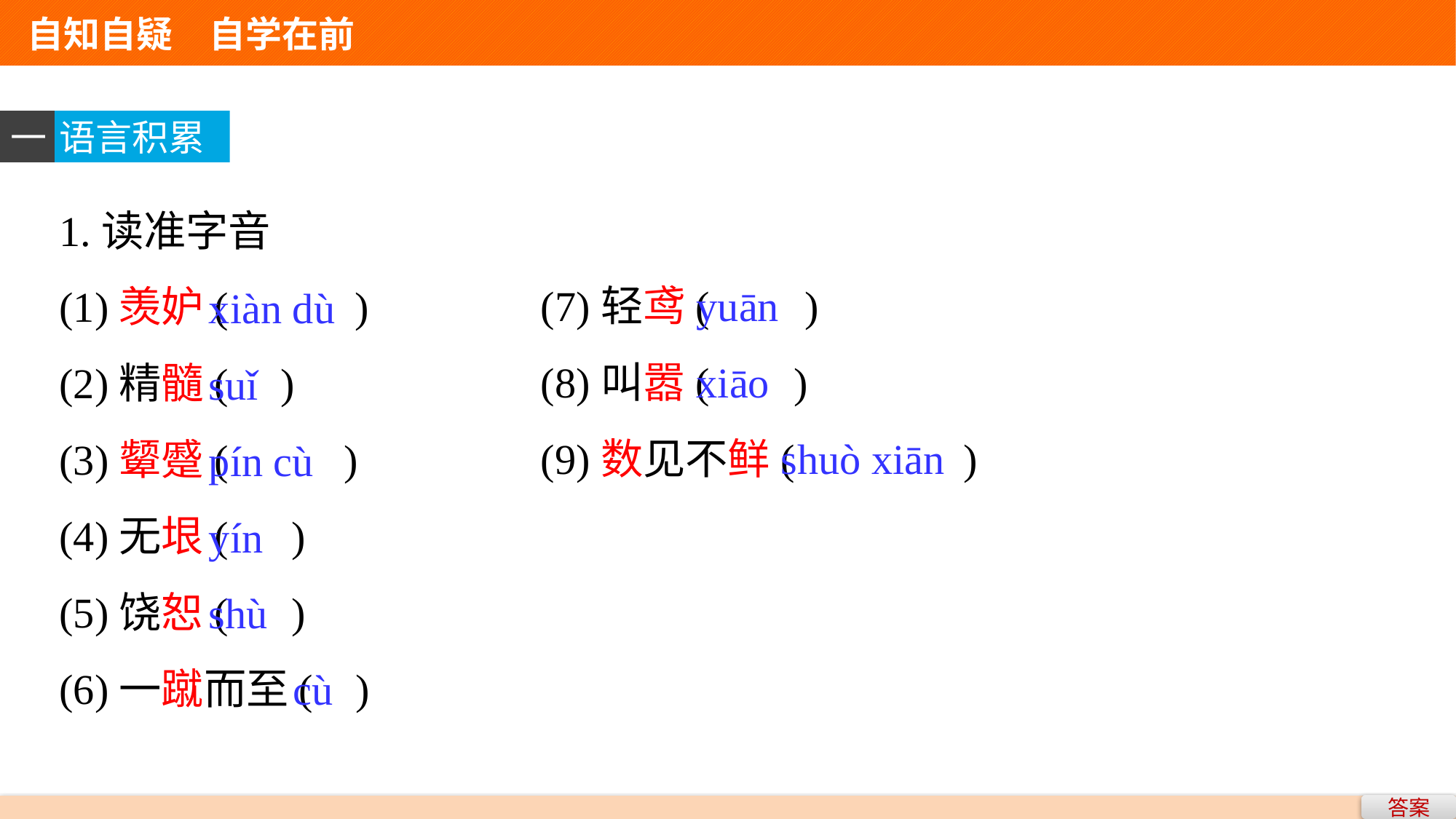

自知自疑　自学在前
一
语言积累
1.读准字音
(1)羡妒(            )
(2)精髓(     )
(3)颦蹙(           )
(4)无垠(      )
(5)饶恕(      )
(6)一蹴而至(    )
(7)轻鸢(         )
(8)叫嚣(        )
(9)数见不鲜(                )
yuān
xiāo
        shuò xiān
xiàn dù
suǐ
pín cù
yín
shù
        cù
答案